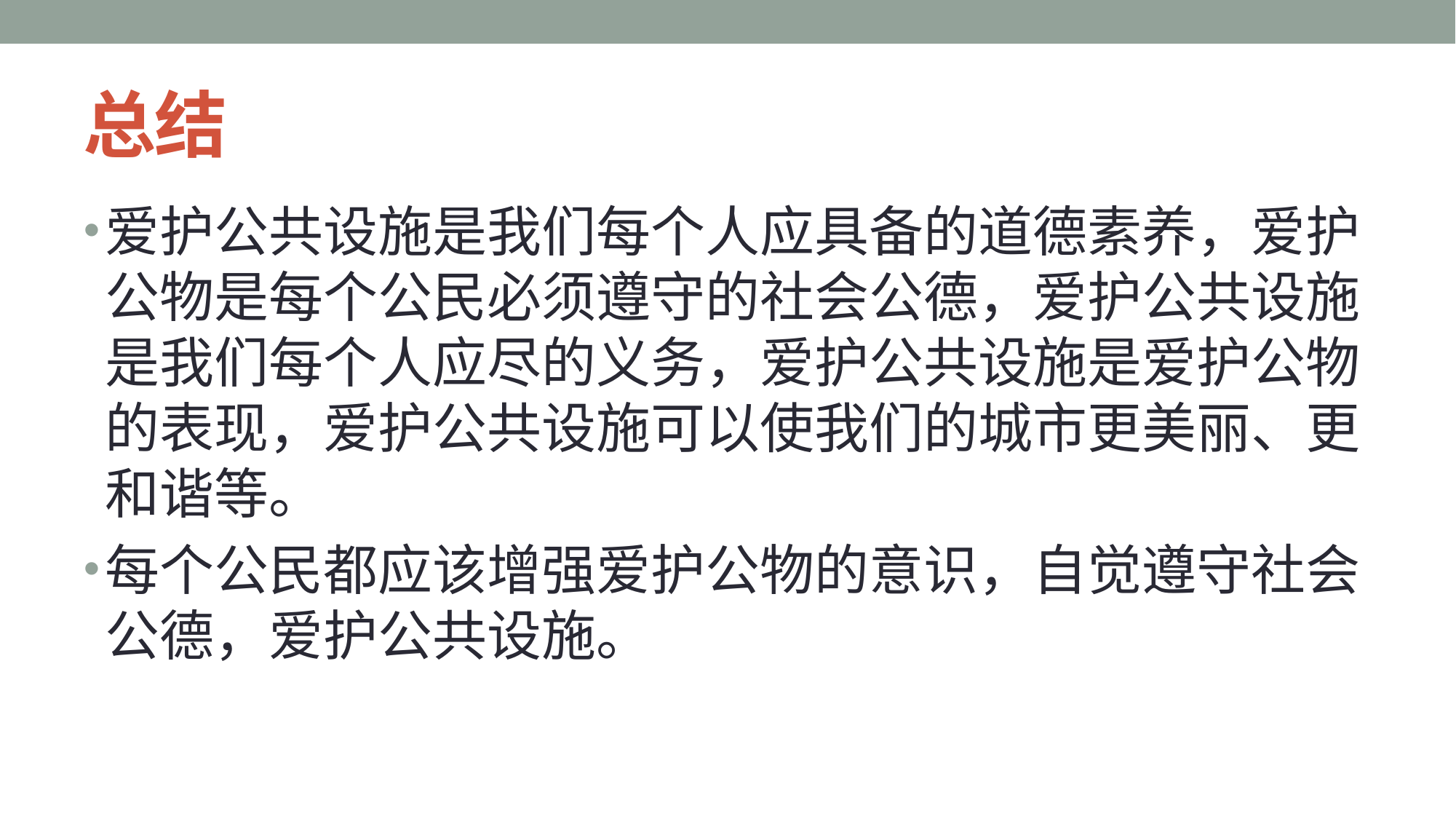

# 总结
爱护公共设施是我们每个人应具备的道德素养，爱护公物是每个公民必须遵守的社会公德，爱护公共设施是我们每个人应尽的义务，爱护公共设施是爱护公物的表现，爱护公共设施可以使我们的城市更美丽、更和谐等。
每个公民都应该增强爱护公物的意识，自觉遵守社会公德，爱护公共设施。